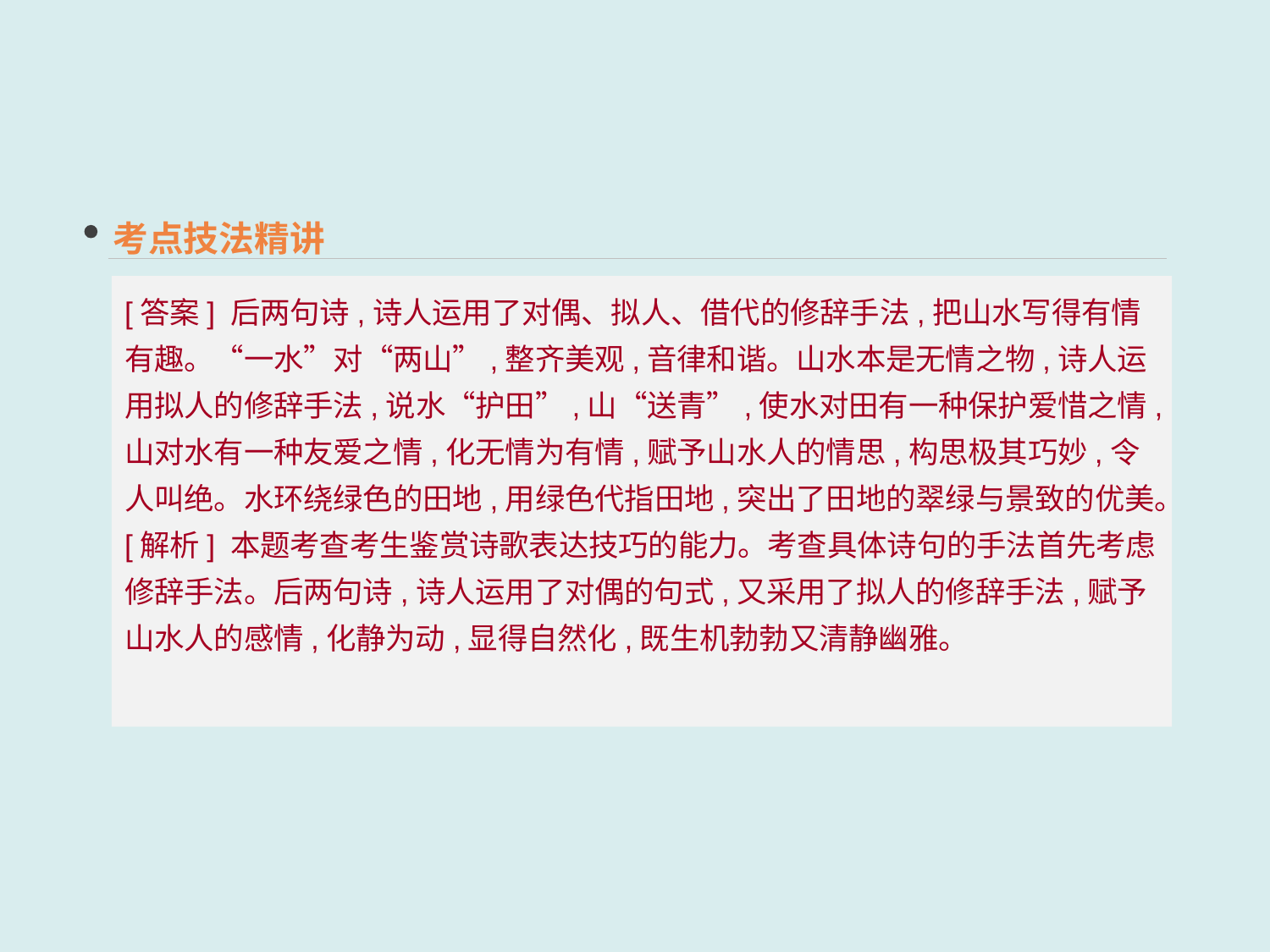

考点技法精讲

[答案] 后两句诗,诗人运用了对偶、拟人、借代的修辞手法,把山水写得有情有趣。“一水”对“两山”,整齐美观,音律和谐。山水本是无情之物,诗人运用拟人的修辞手法,说水“护田”,山“送青”,使水对田有一种保护爱惜之情,山对水有一种友爱之情,化无情为有情,赋予山水人的情思,构思极其巧妙,令人叫绝。水环绕绿色的田地,用绿色代指田地,突出了田地的翠绿与景致的优美。
[解析] 本题考查考生鉴赏诗歌表达技巧的能力。考查具体诗句的手法首先考虑修辞手法。后两句诗,诗人运用了对偶的句式,又采用了拟人的修辞手法,赋予山水人的感情,化静为动,显得自然化,既生机勃勃又清静幽雅。